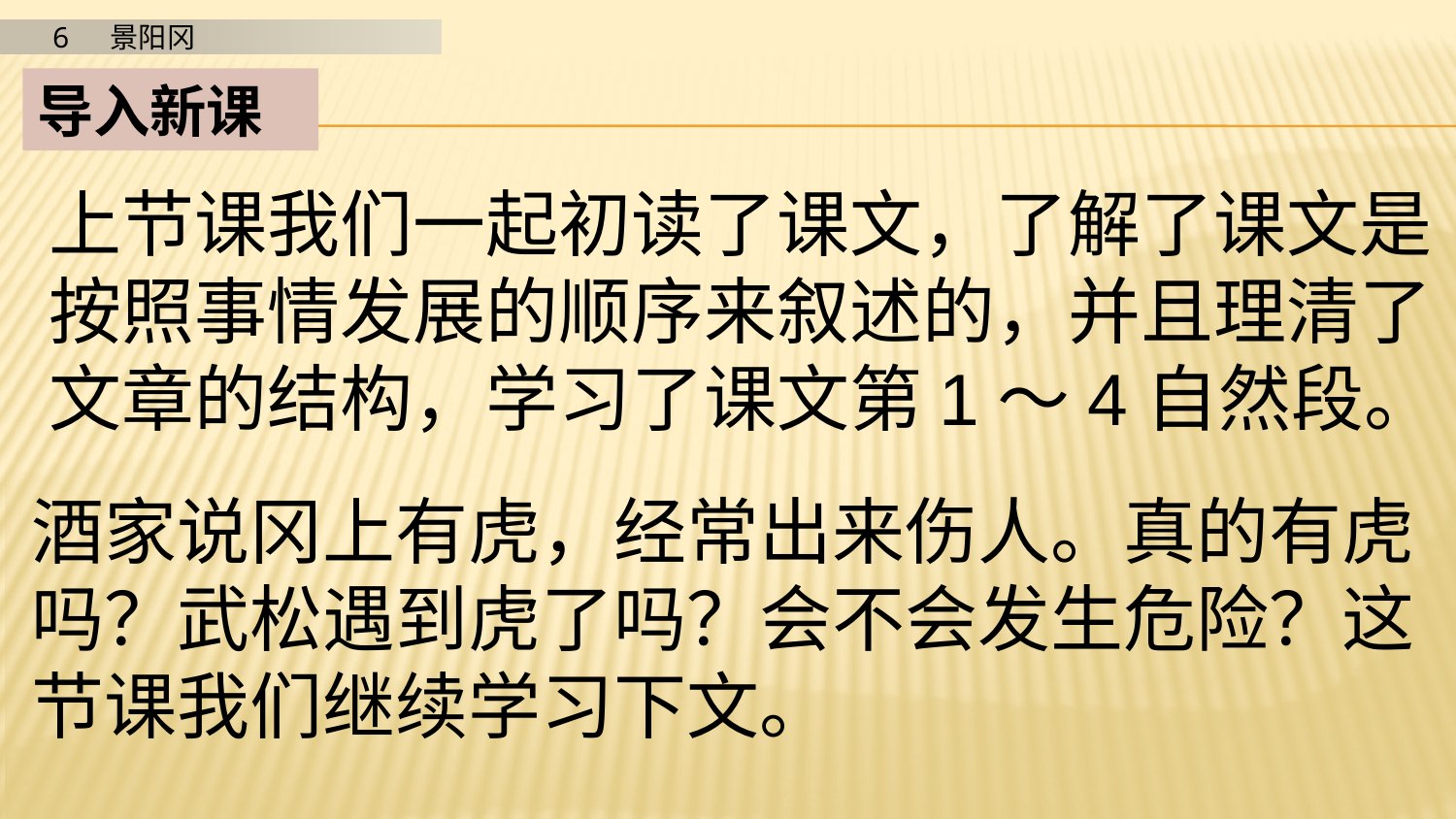

导入新课
上节课我们一起初读了课文，了解了课文是按照事情发展的顺序来叙述的，并且理清了文章的结构，学习了课文第1～4自然段。
酒家说冈上有虎，经常出来伤人。真的有虎吗？武松遇到虎了吗？会不会发生危险？这节课我们继续学习下文。